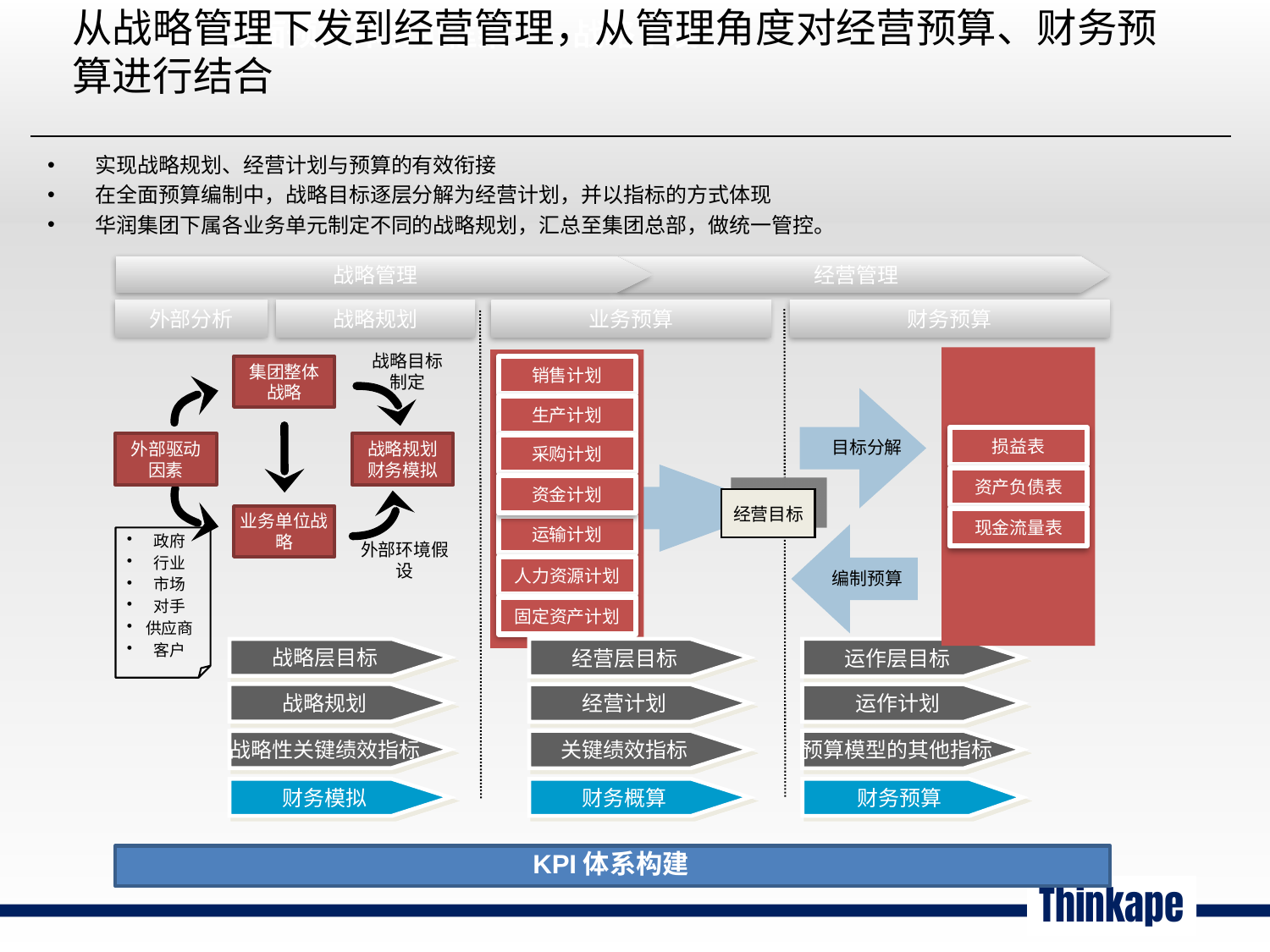

全面预算体系和框架——战略下发
# 从战略管理下发到经营管理，从管理角度对经营预算、财务预算进行结合
实现战略规划、经营计划与预算的有效衔接
在全面预算编制中，战略目标逐层分解为经营计划，并以指标的方式体现
华润集团下属各业务单元制定不同的战略规划，汇总至集团总部，做统一管控。
战略管理
经营管理
战略规划
业务预算
财务预算
外部分析

销售计划
集团整体战略
战略目标制定

生产计划

外部驱动因素
战略规划财务模拟
采购计划
目标分解

资金计划

经营目标

业务单位战略
运输计划

 政府
 行业
 市场
 对手
 供应商
 客户
外部环境假设
人力资源计划
编制预算
固定资产计划
战略层目标

经营层目标

运作层目标

战略规划

经营计划

运作计划
战略性关键绩效指标
关键绩效指标
预算模型的其他指标
财务模拟
财务概算
财务预算

损益表
资产负债表
现金流量表

KPI体系构建